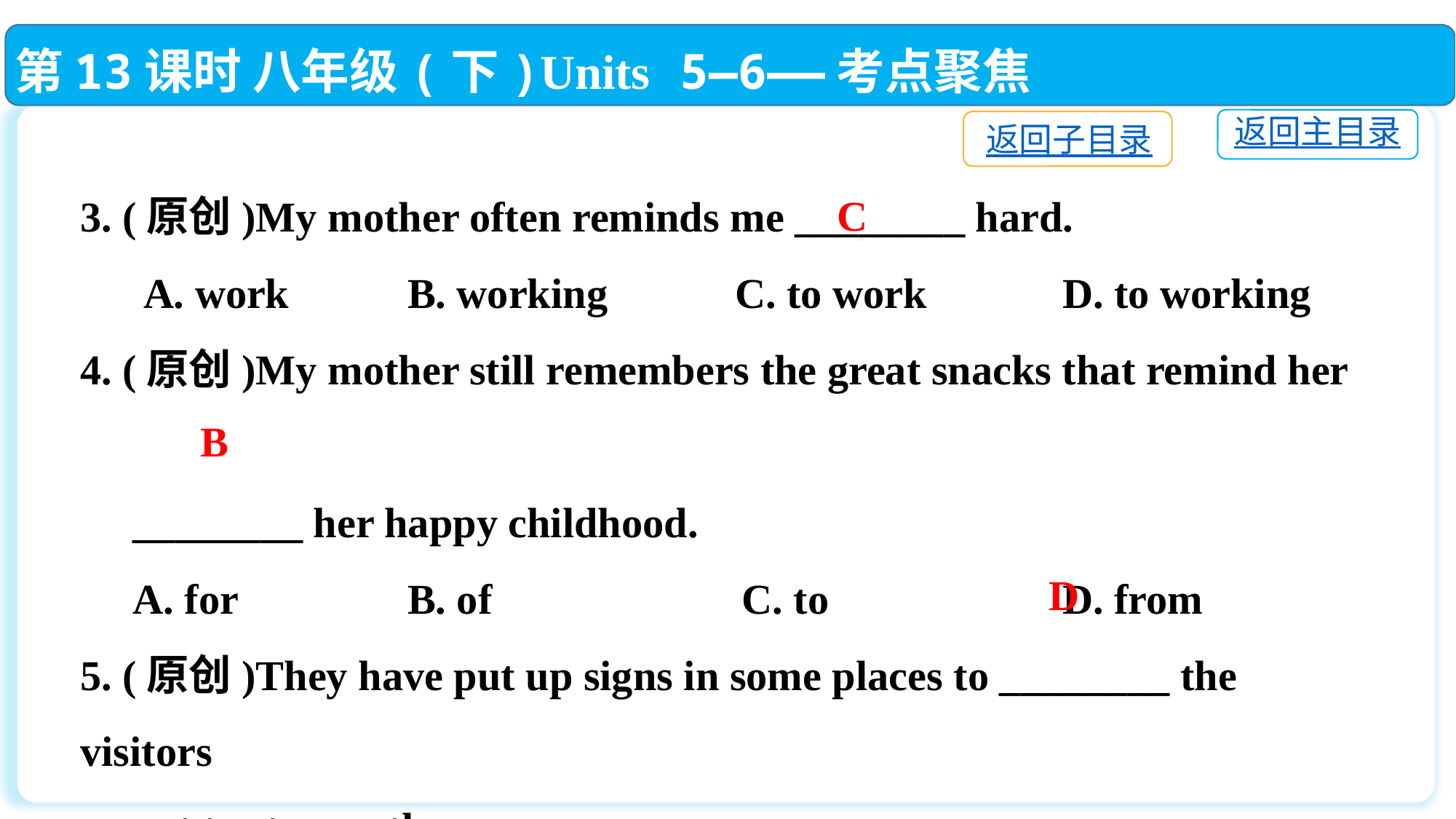

第13课时 八年级(下)Units 5—6——考点聚焦

返回主目录

返回子目录
3. (原创)My mother often reminds me ________ hard.
      A. work		B. working		C. to work		D. to working
4. (原创)My mother still remembers the great snacks that remind her
     ________ her happy childhood.
     A. for		B. of		           C. to			D. from
5. (原创)They have put up signs in some places to ________ the visitors
     not to step on the grass.
    A. remember    B. require		C. review		D. remind
C
B
D